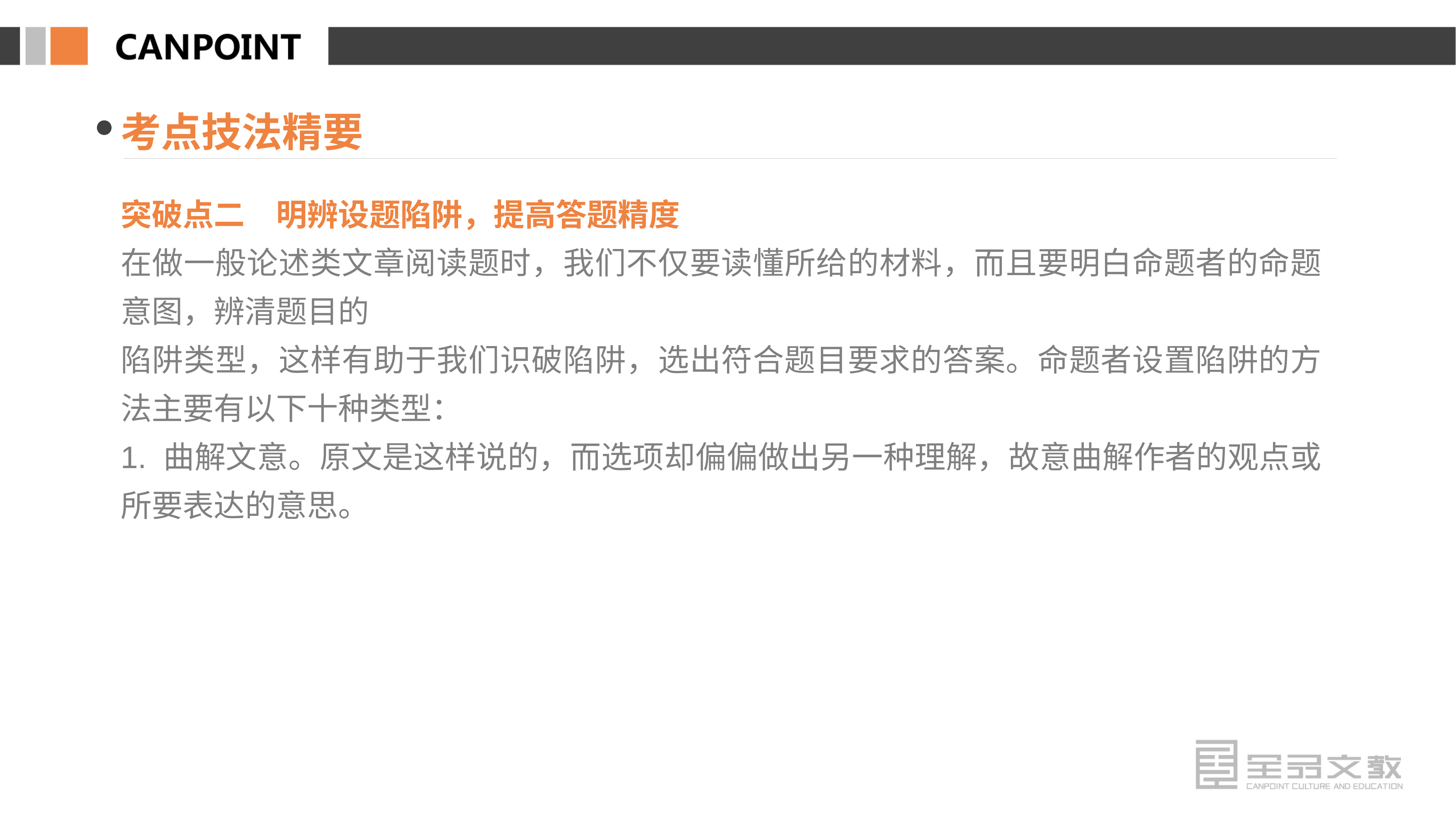

考点技法精要

突破点二　明辨设题陷阱，提高答题精度
在做一般论述类文章阅读题时，我们不仅要读懂所给的材料，而且要明白命题者的命题意图，辨清题目的
陷阱类型，这样有助于我们识破陷阱，选出符合题目要求的答案。命题者设置陷阱的方法主要有以下十种类型：
1. 曲解文意。原文是这样说的，而选项却偏偏做出另一种理解，故意曲解作者的观点或所要表达的意思。